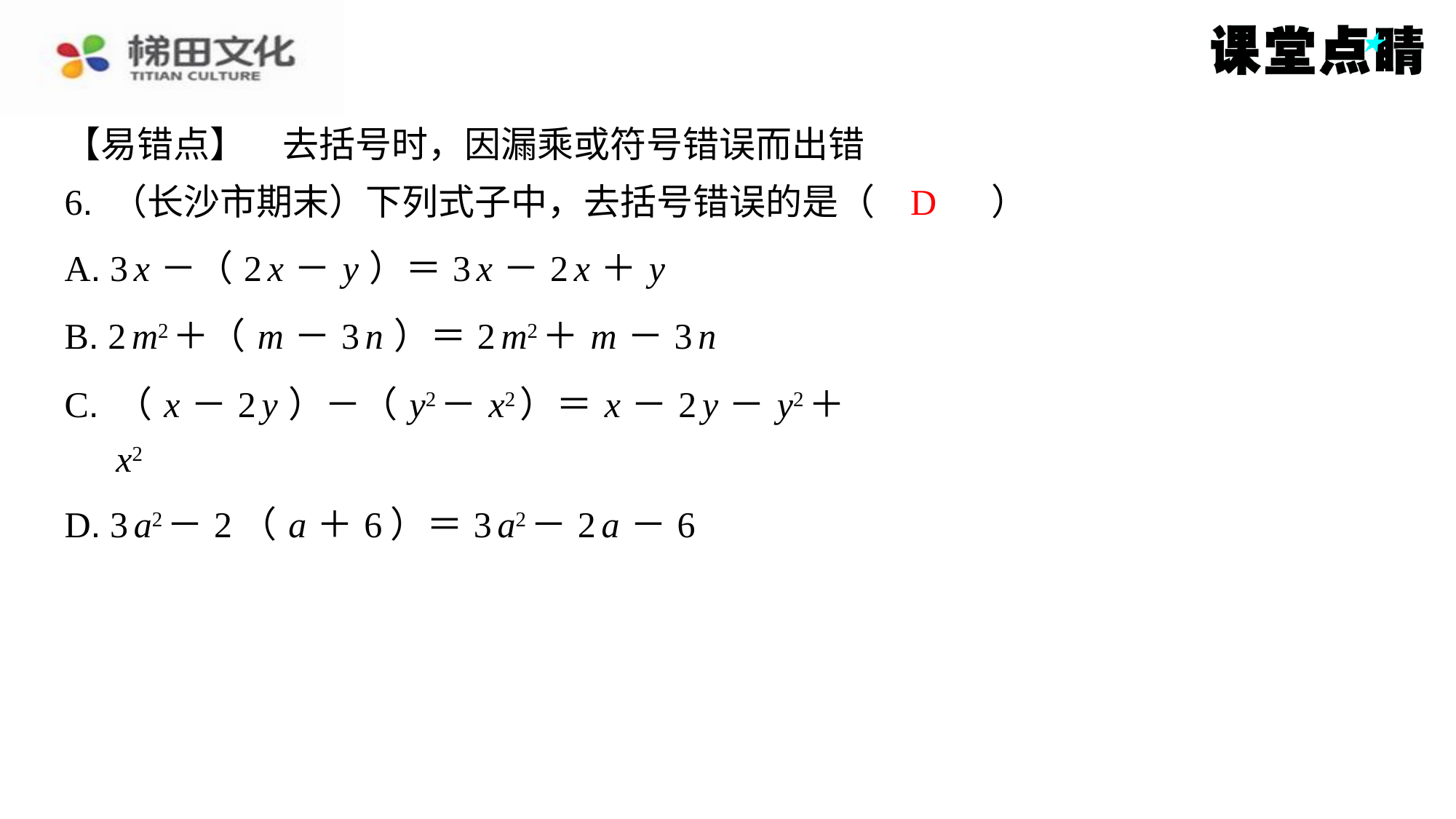

【易错点】　去括号时，因漏乘或符号错误而出错
D
6. （长沙市期末）下列式子中，去括号错误的是（　D　）
| A. 3 x －（2 x － y ）＝3 x －2 x ＋ y |
| --- |
| B. 2 m2＋（ m －3 n ）＝2 m2＋ m －3 n |
| C. （ x －2 y ）－（ y2－ x2）＝ x －2 y － y2＋ x2 |
| D. 3 a2－2（ a ＋6）＝3 a2－2 a －6 |